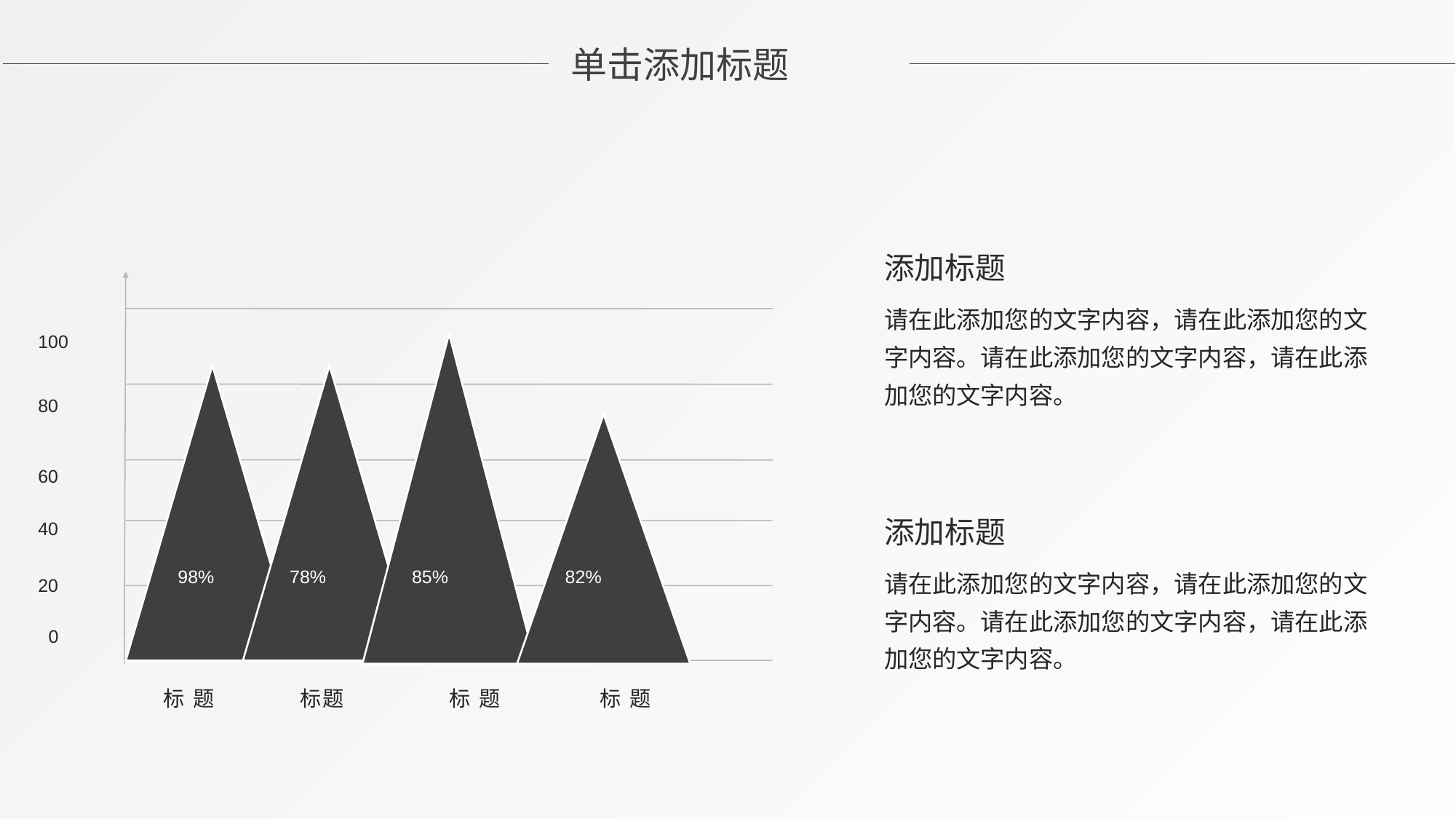

单击添加标题
添加标题
请在此添加您的文字内容，请在此添加您的文字内容。请在此添加您的文字内容，请在此添加您的文字内容。

100
80
60
40
20
0

添加标题
请在此添加您的文字内容，请在此添加您的文字内容。请在此添加您的文字内容，请在此添加您的文字内容。
98%
78%
85%
82%

标 题
标题
标 题
标 题